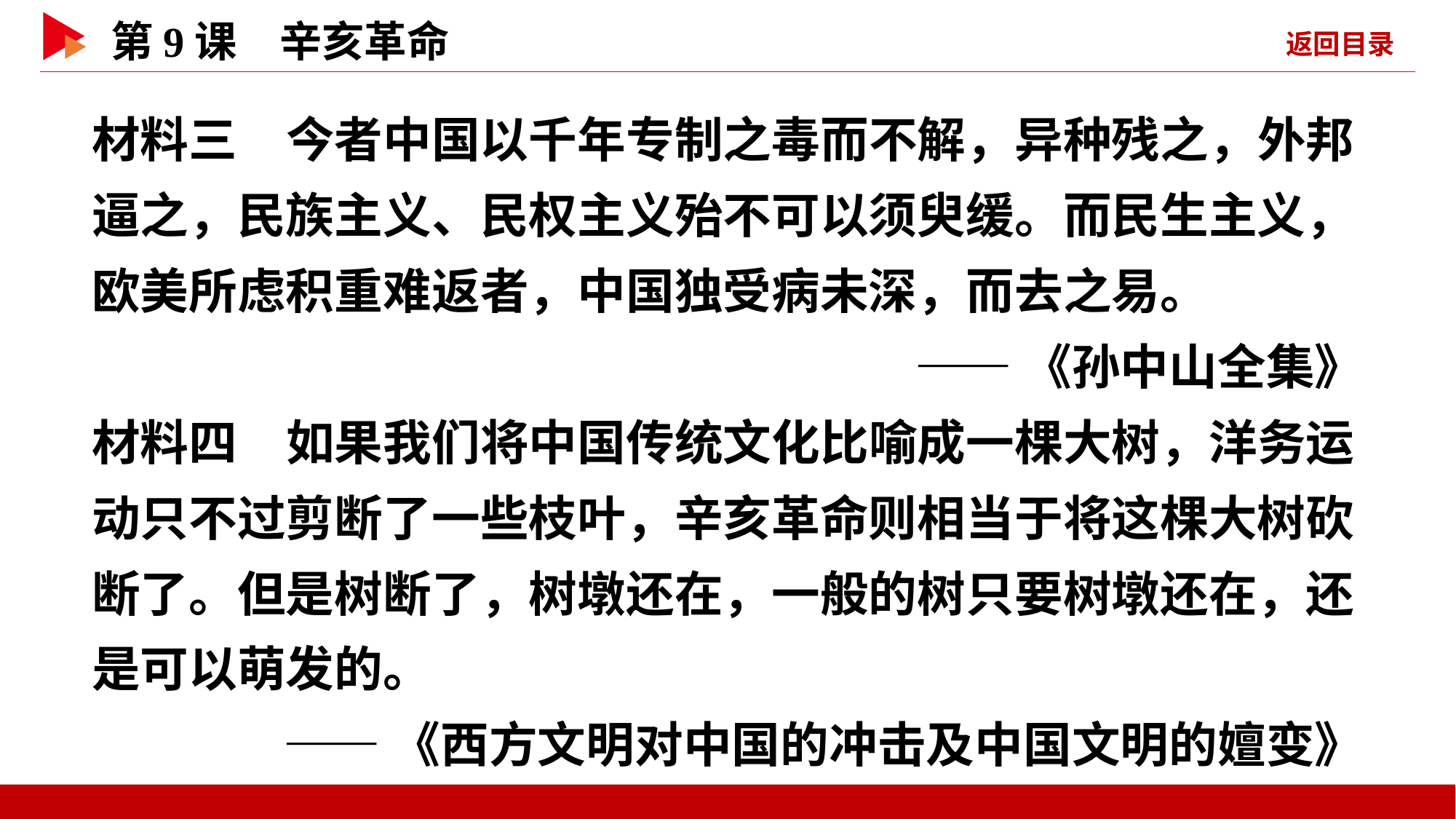

材料三　今者中国以千年专制之毒而不解，异种残之，外邦逼之，民族主义、民权主义殆不可以须臾缓。而民生主义，欧美所虑积重难返者，中国独受病未深，而去之易。
——《孙中山全集》
材料四　如果我们将中国传统文化比喻成一棵大树，洋务运动只不过剪断了一些枝叶，辛亥革命则相当于将这棵大树砍断了。但是树断了，树墩还在，一般的树只要树墩还在，还是可以萌发的。
——《西方文明对中国的冲击及中国文明的嬗变》